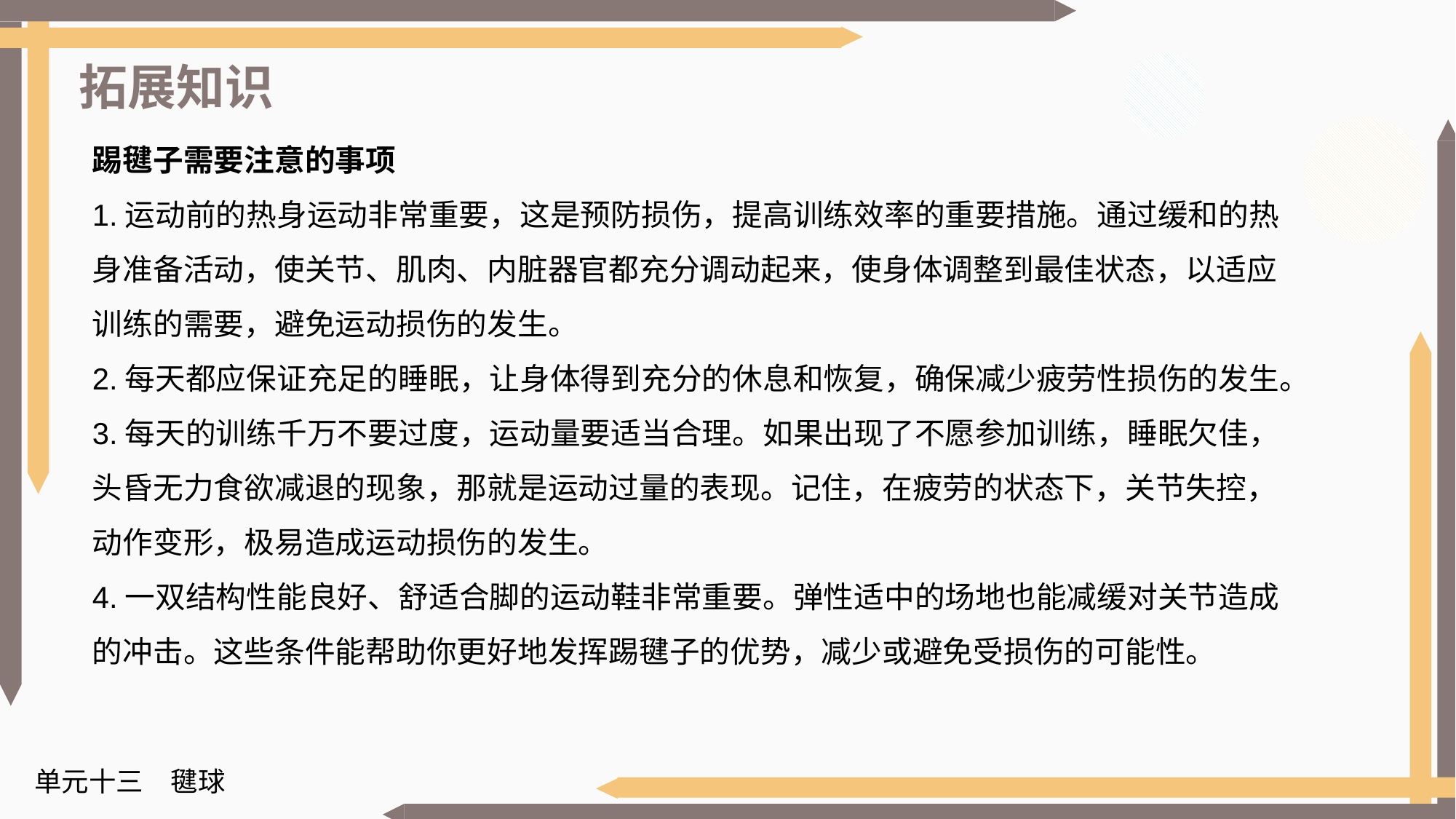

拓展知识

踢毽子需要注意的事项
1.运动前的热身运动非常重要，这是预防损伤，提高训练效率的重要措施。通过缓和的热身准备活动，使关节、肌肉、内脏器官都充分调动起来，使身体调整到最佳状态，以适应训练的需要，避免运动损伤的发生。
2.每天都应保证充足的睡眠，让身体得到充分的休息和恢复，确保减少疲劳性损伤的发生。
3.每天的训练千万不要过度，运动量要适当合理。如果出现了不愿参加训练，睡眠欠佳，头昏无力食欲减退的现象，那就是运动过量的表现。记住，在疲劳的状态下，关节失控，动作变形，极易造成运动损伤的发生。
4.一双结构性能良好、舒适合脚的运动鞋非常重要。弹性适中的场地也能减缓对关节造成的冲击。这些条件能帮助你更好地发挥踢毽子的优势，减少或避免受损伤的可能性。

单元十三　毽球